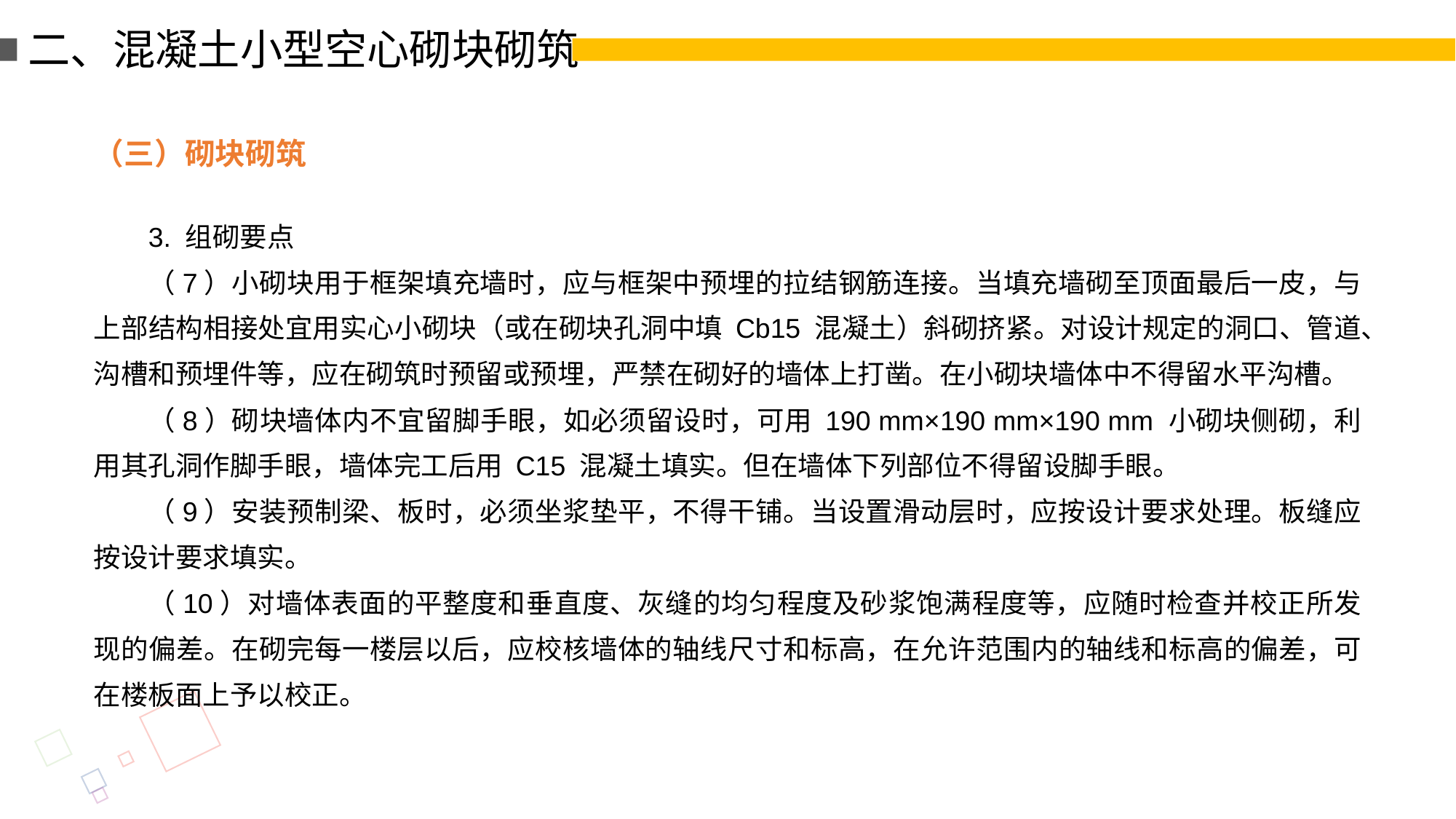

二、混凝土小型空心砌块砌筑
（三）砌块砌筑
3. 组砌要点
（7）小砌块用于框架填充墙时，应与框架中预埋的拉结钢筋连接。当填充墙砌至顶面最后一皮，与上部结构相接处宜用实心小砌块（或在砌块孔洞中填 Cb15 混凝土）斜砌挤紧。对设计规定的洞口、管道、沟槽和预埋件等，应在砌筑时预留或预埋，严禁在砌好的墙体上打凿。在小砌块墙体中不得留水平沟槽。
（8）砌块墙体内不宜留脚手眼，如必须留设时，可用 190 mm×190 mm×190 mm 小砌块侧砌，利用其孔洞作脚手眼，墙体完工后用 C15 混凝土填实。但在墙体下列部位不得留设脚手眼。
（9）安装预制梁、板时，必须坐浆垫平，不得干铺。当设置滑动层时，应按设计要求处理。板缝应按设计要求填实。
（10）对墙体表面的平整度和垂直度、灰缝的均匀程度及砂浆饱满程度等，应随时检查并校正所发现的偏差。在砌完每一楼层以后，应校核墙体的轴线尺寸和标高，在允许范围内的轴线和标高的偏差，可在楼板面上予以校正。